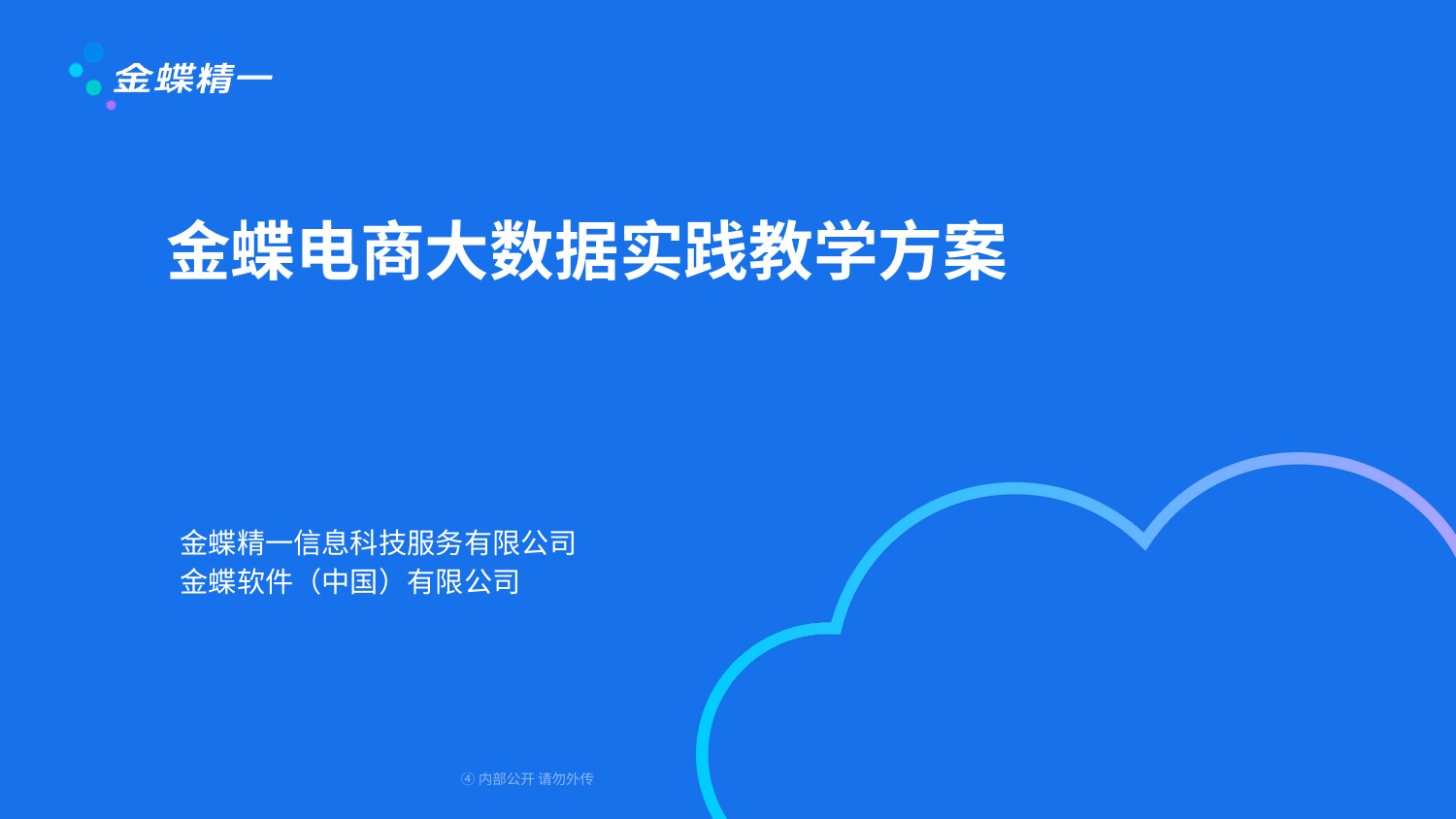

金蝶电商大数据实践教学方案
金蝶精一信息科技服务有限公司
金蝶软件（中国）有限公司